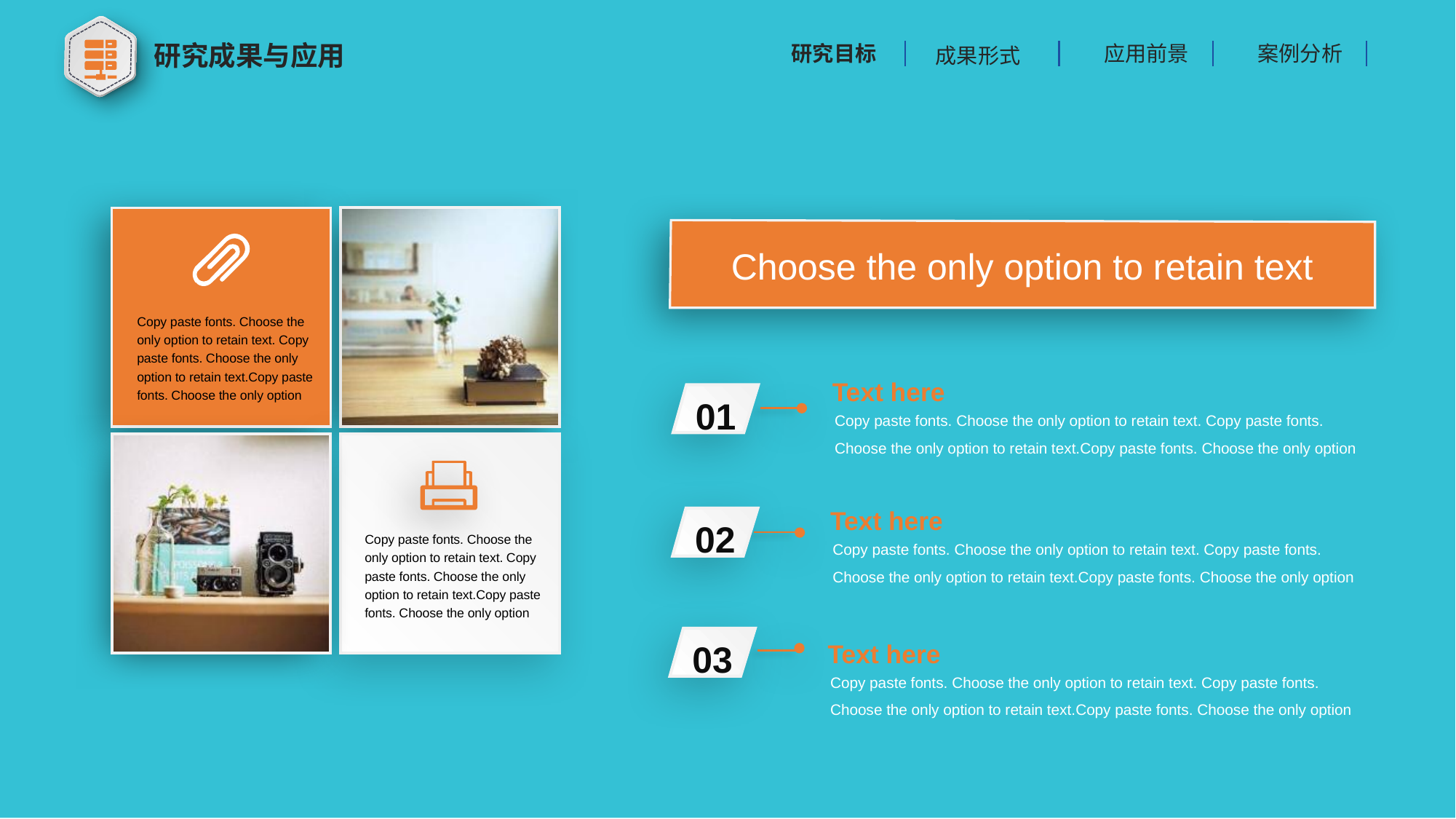

研究成果与应用
应用前景
案例分析
研究目标
成果形式

Choose the only option to retain text
Copy paste fonts. Choose the only option to retain text. Copy paste fonts. Choose the only option to retain text.Copy paste fonts. Choose the only option
Text here
01
Copy paste fonts. Choose the only option to retain text. Copy paste fonts. Choose the only option to retain text.Copy paste fonts. Choose the only option

Text here
02
Copy paste fonts. Choose the only option to retain text. Copy paste fonts. Choose the only option to retain text.Copy paste fonts. Choose the only option
Copy paste fonts. Choose the only option to retain text. Copy paste fonts. Choose the only option to retain text.Copy paste fonts. Choose the only option

03
Text here

Copy paste fonts. Choose the only option to retain text. Copy paste fonts. Choose the only option to retain text.Copy paste fonts. Choose the only option